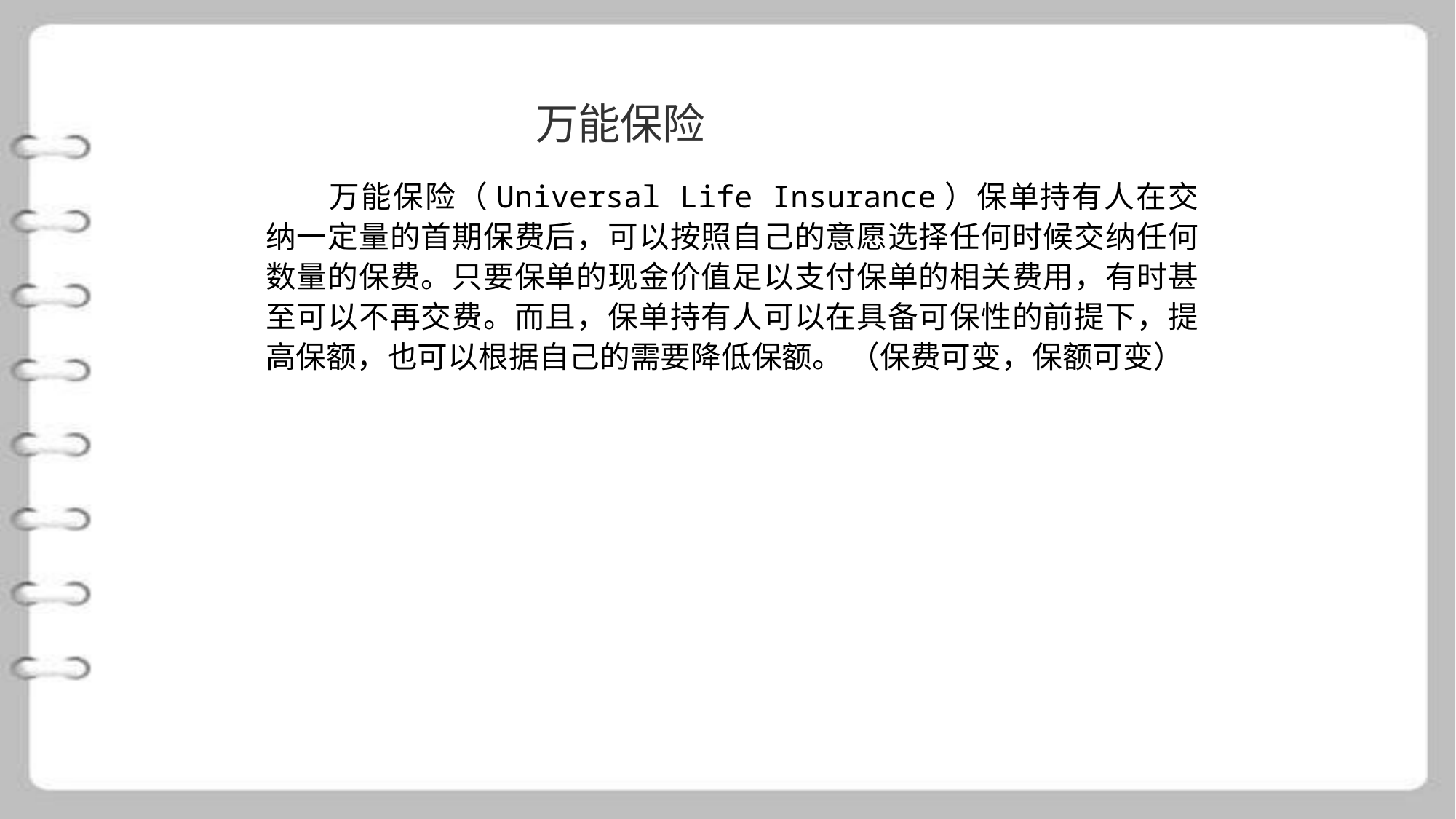

万能保险
　　万能保险（Universal Life Insurance）保单持有人在交纳一定量的首期保费后，可以按照自己的意愿选择任何时候交纳任何数量的保费。只要保单的现金价值足以支付保单的相关费用，有时甚至可以不再交费。而且，保单持有人可以在具备可保性的前提下，提高保额，也可以根据自己的需要降低保额。 （保费可变，保额可变）